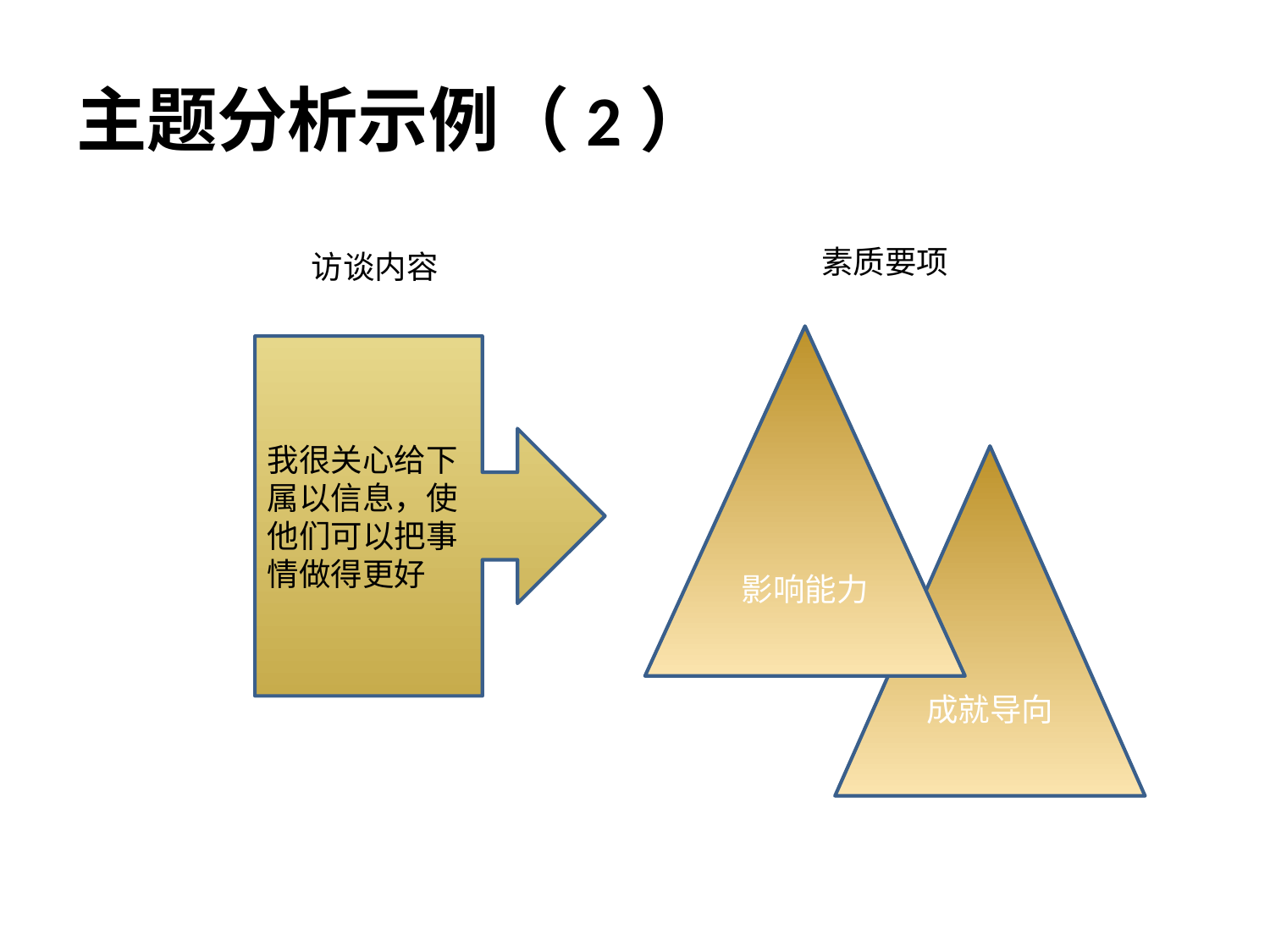

# 主题分析示例（2）
素质要项

访谈内容
影响能力
我很关心给下属以信息，使他们可以把事情做得更好
成就导向